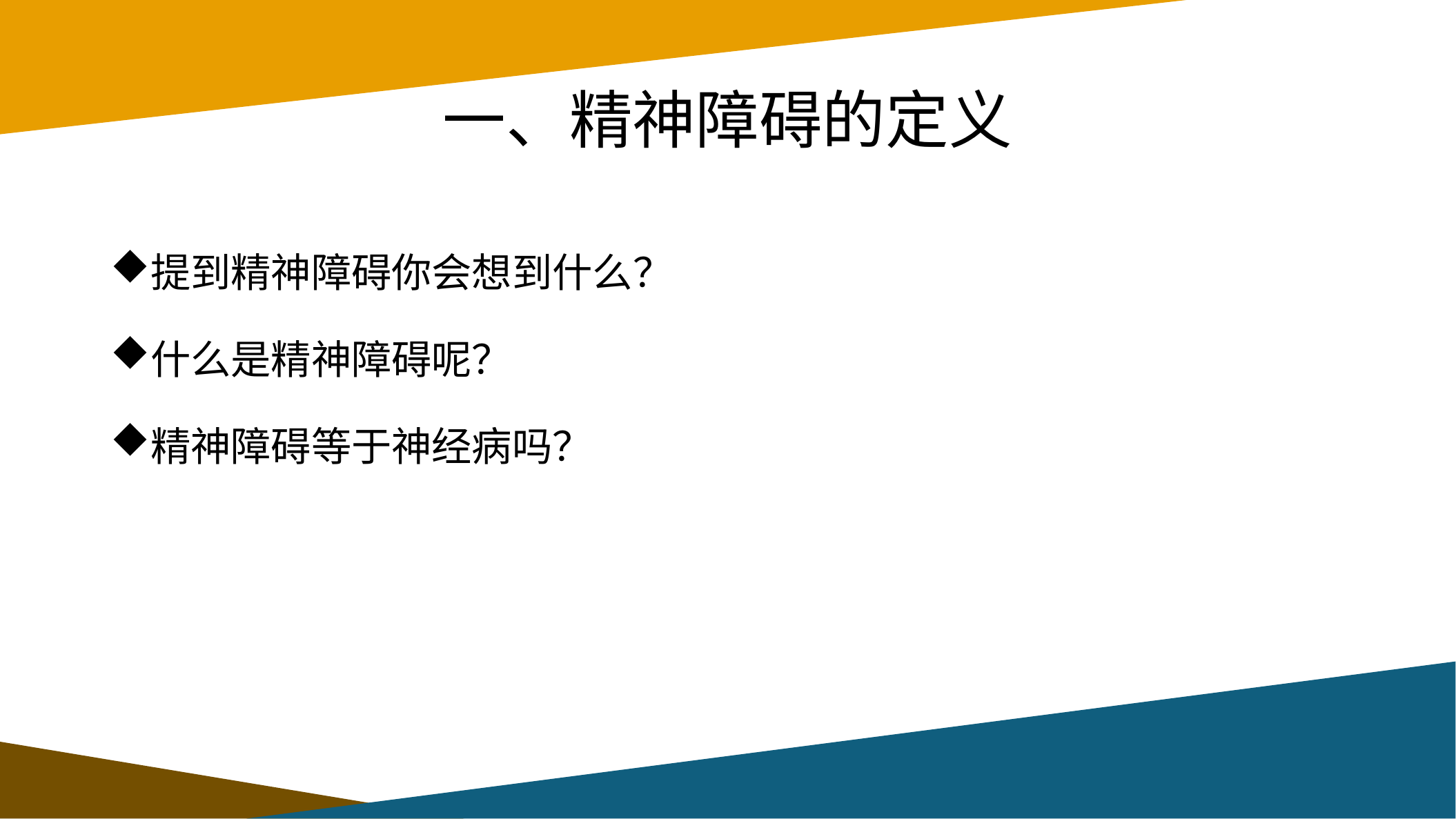

# 一、精神障碍的定义
提到精神障碍你会想到什么？
什么是精神障碍呢？
精神障碍等于神经病吗？